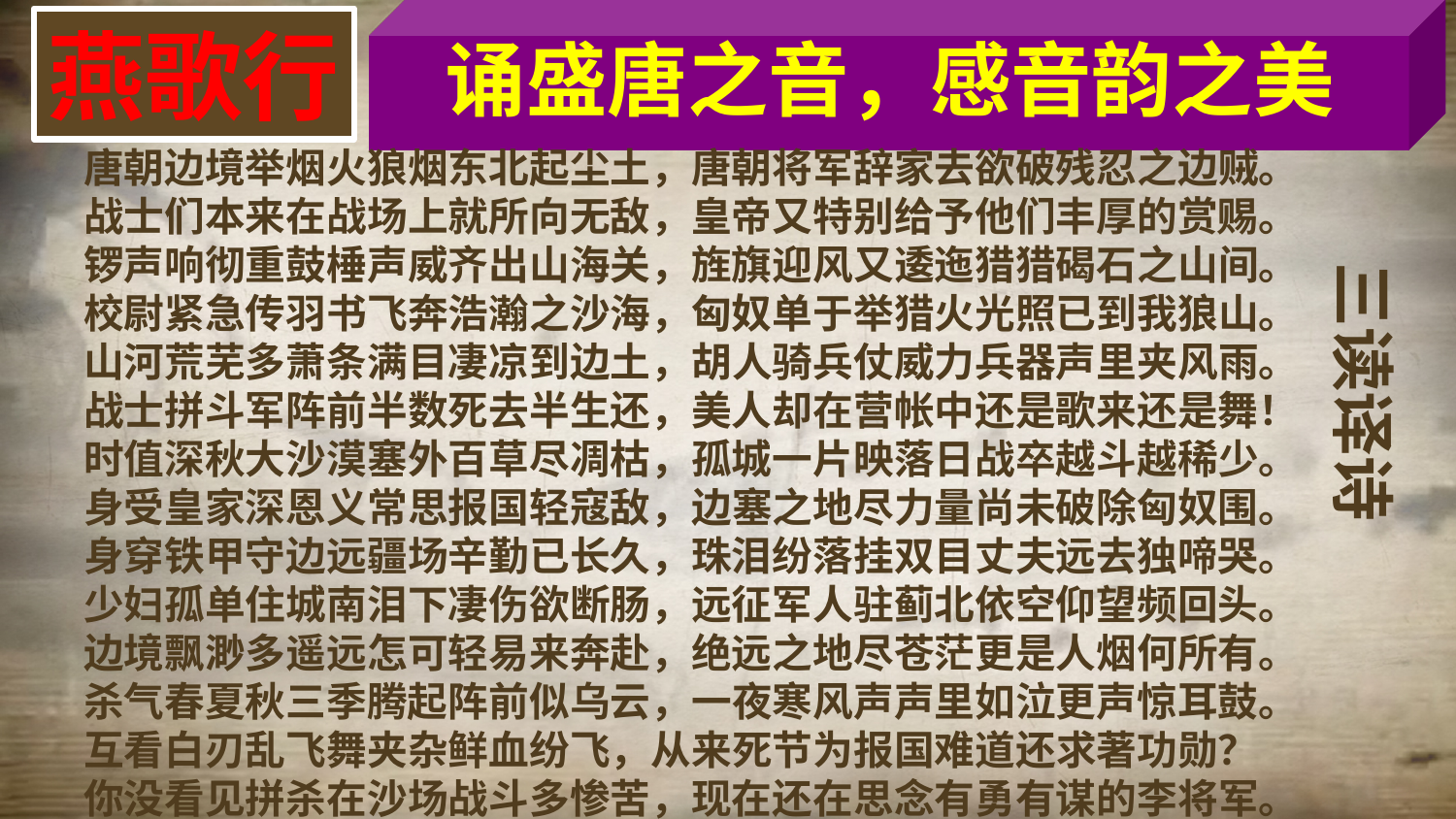

诵盛唐之音，感音韵之美
燕歌行
唐朝边境举烟火狼烟东北起尘土，唐朝将军辞家去欲破残忍之边贼。
战士们本来在战场上就所向无敌，皇帝又特别给予他们丰厚的赏赐。
锣声响彻重鼓棰声威齐出山海关，旌旗迎风又逶迤猎猎碣石之山间。
校尉紧急传羽书飞奔浩瀚之沙海，匈奴单于举猎火光照已到我狼山。
山河荒芜多萧条满目凄凉到边土，胡人骑兵仗威力兵器声里夹风雨。
战士拼斗军阵前半数死去半生还，美人却在营帐中还是歌来还是舞！
时值深秋大沙漠塞外百草尽凋枯，孤城一片映落日战卒越斗越稀少。
身受皇家深恩义常思报国轻寇敌，边塞之地尽力量尚未破除匈奴围。
身穿铁甲守边远疆场辛勤已长久，珠泪纷落挂双目丈夫远去独啼哭。
少妇孤单住城南泪下凄伤欲断肠，远征军人驻蓟北依空仰望频回头。
边境飘渺多遥远怎可轻易来奔赴，绝远之地尽苍茫更是人烟何所有。
杀气春夏秋三季腾起阵前似乌云，一夜寒风声声里如泣更声惊耳鼓。
互看白刃乱飞舞夹杂鲜血纷飞，从来死节为报国难道还求著功勋？
你没看见拼杀在沙场战斗多惨苦，现在还在思念有勇有谋的李将军。
三读译诗